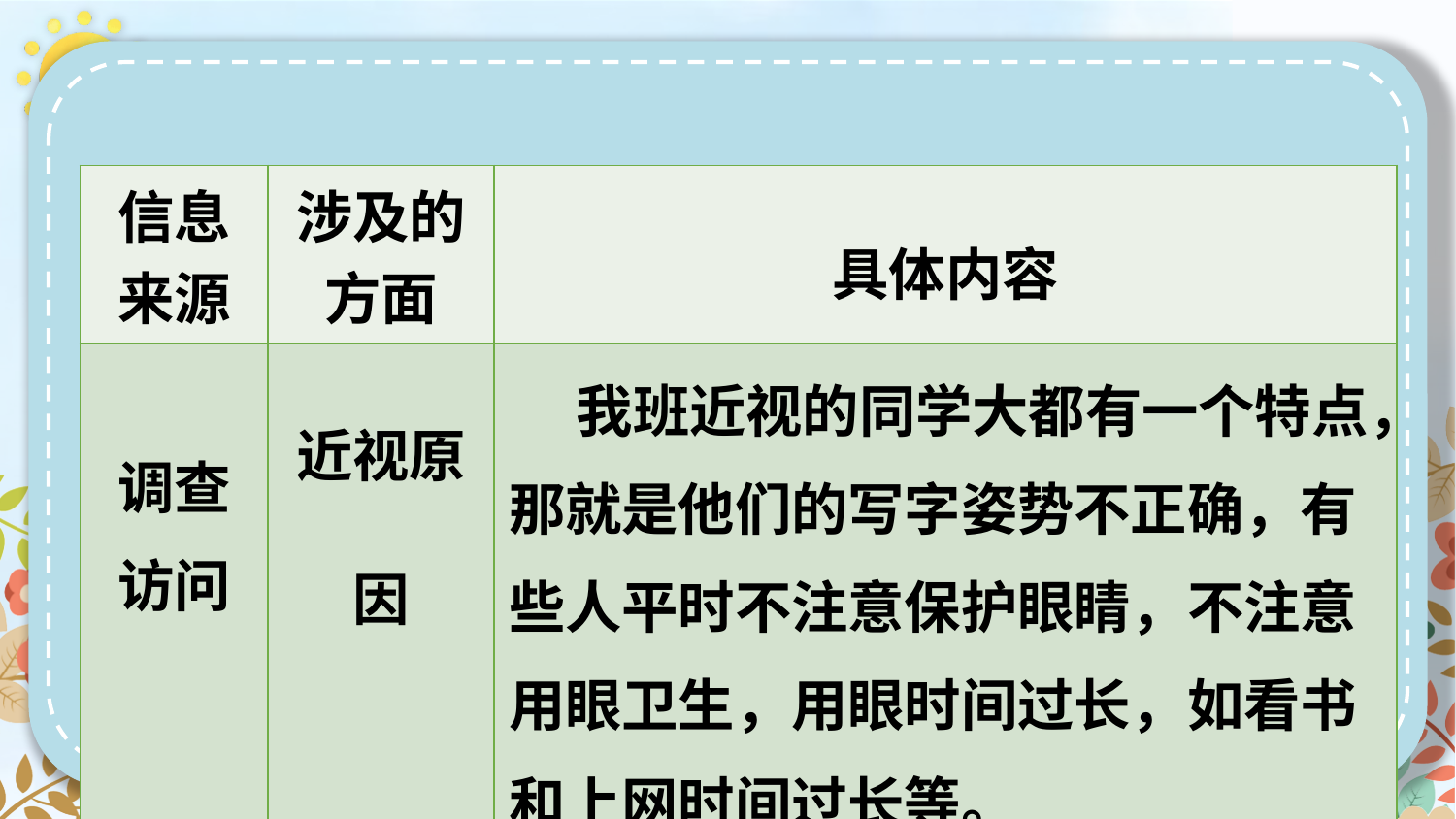

| 信息来源 | 涉及的方面 | 具体内容 |
| --- | --- | --- |
| 调查访问 | 近视原因 | 我班近视的同学大都有一个特点，那就是他们的写字姿势不正确，有些人平时不注意保护眼睛，不注意用眼卫生，用眼时间过长，如看书和上网时间过长等。 |